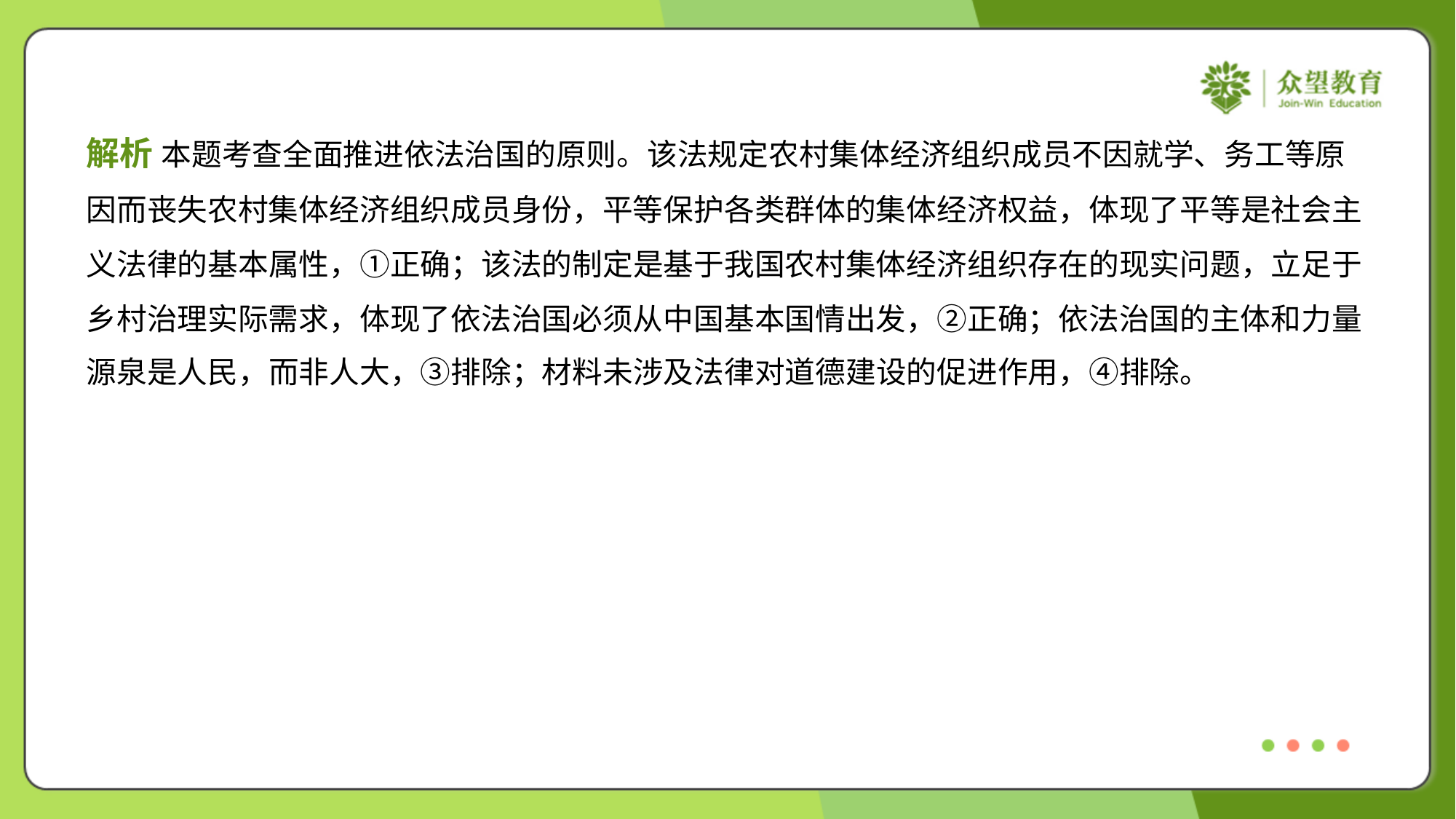

解析 本题考查全面推进依法治国的原则。该法规定农村集体经济组织成员不因就学、务工等原
因而丧失农村集体经济组织成员身份，平等保护各类群体的集体经济权益，体现了平等是社会主
义法律的基本属性，①正确；该法的制定是基于我国农村集体经济组织存在的现实问题，立足于
乡村治理实际需求，体现了依法治国必须从中国基本国情出发，②正确；依法治国的主体和力量
源泉是人民，而非人大，③排除；材料未涉及法律对道德建设的促进作用，④排除。